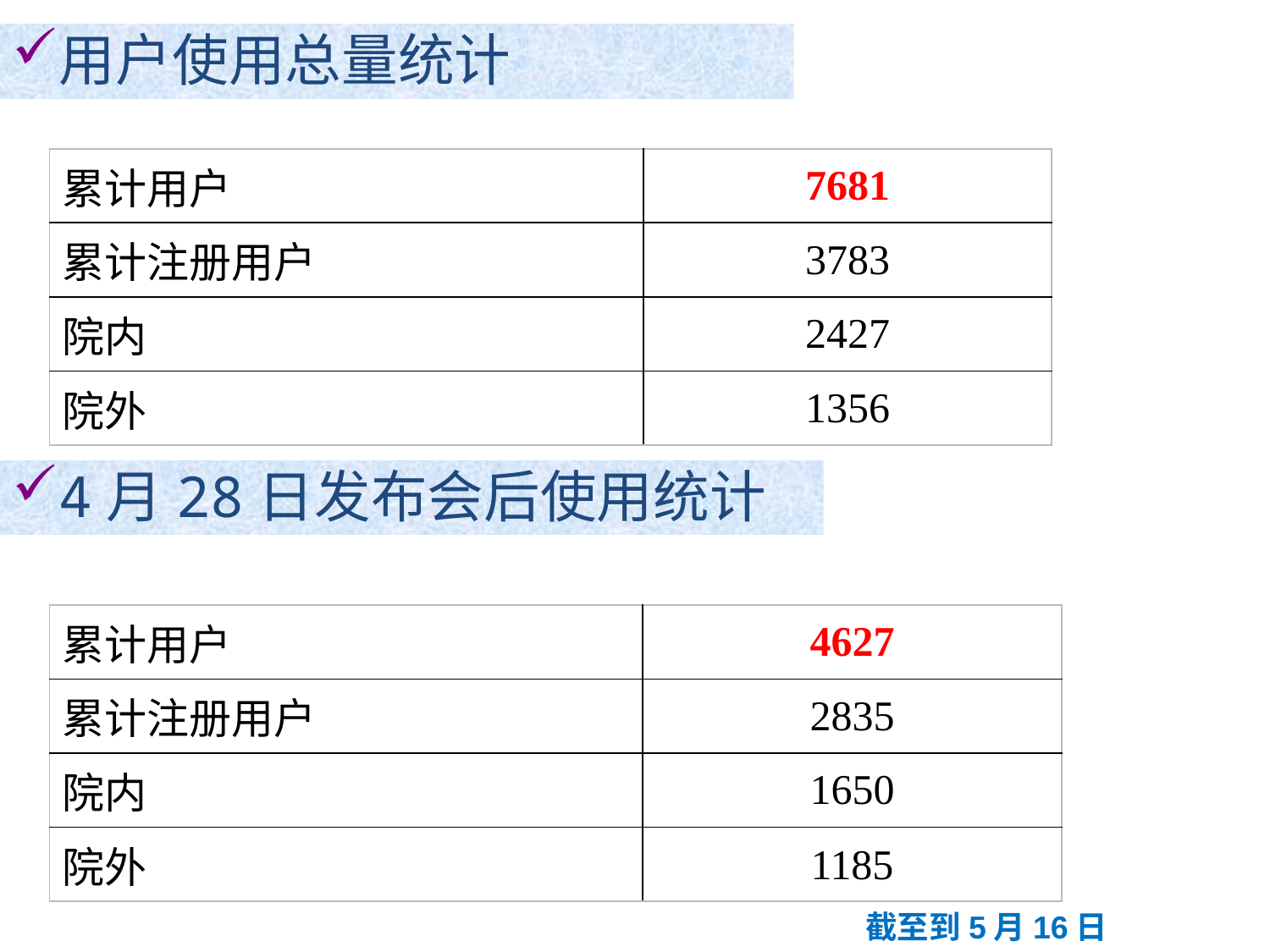

用户使用总量统计
| 累计用户 | 7681 |
| --- | --- |
| 累计注册用户 | 3783 |
| 院内 | 2427 |
| 院外 | 1356 |
4月28日发布会后使用统计
| 累计用户 | 4627 |
| --- | --- |
| 累计注册用户 | 2835 |
| 院内 | 1650 |
| 院外 | 1185 |
截至到5月16日